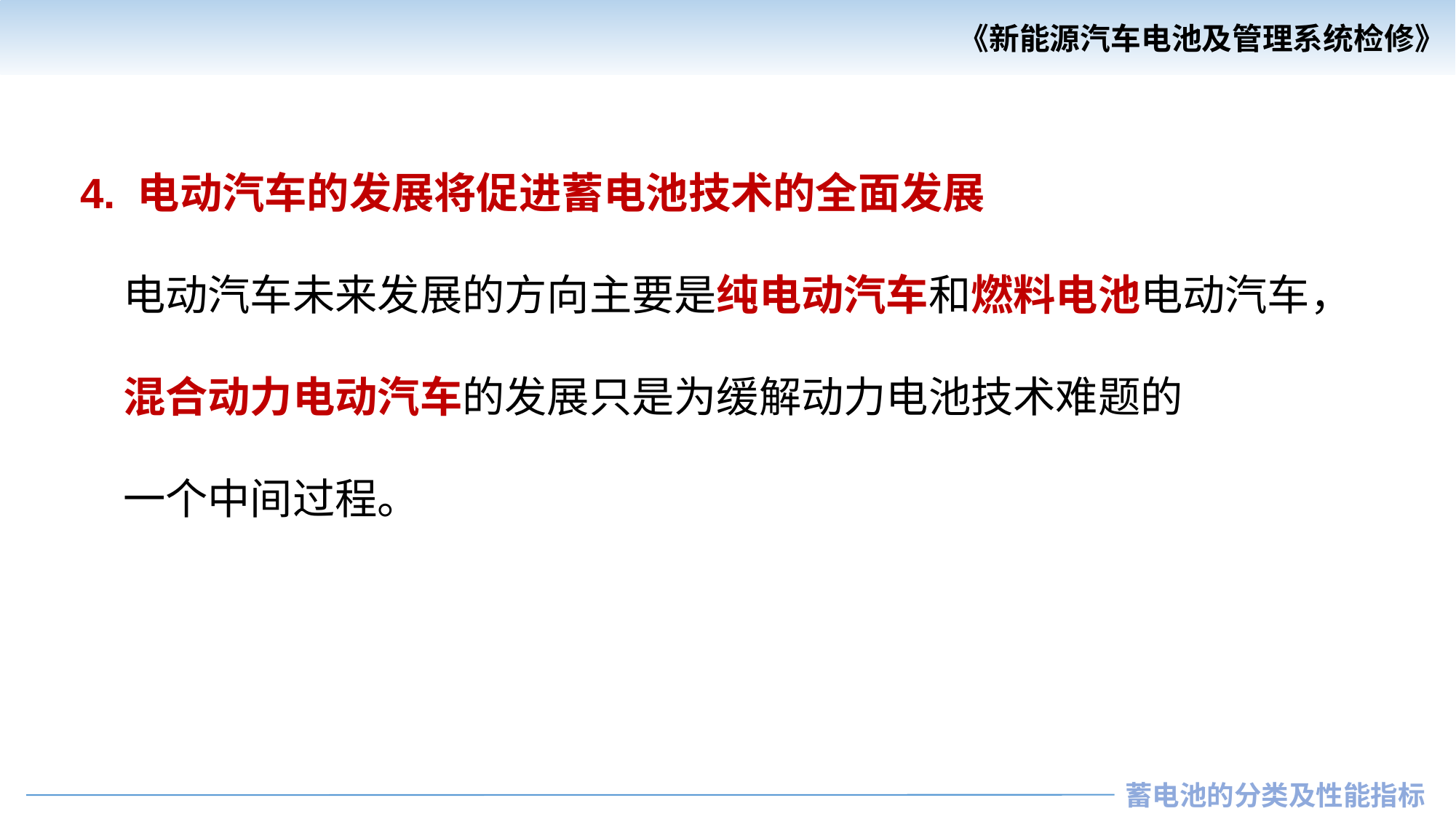

4. 电动汽车的发展将促进蓄电池技术的全面发展
      电动汽车未来发展的方向主要是纯电动汽车和燃料电池电动汽车，
      混合动力电动汽车的发展只是为缓解动力电池技术难题的
      一个中间过程。